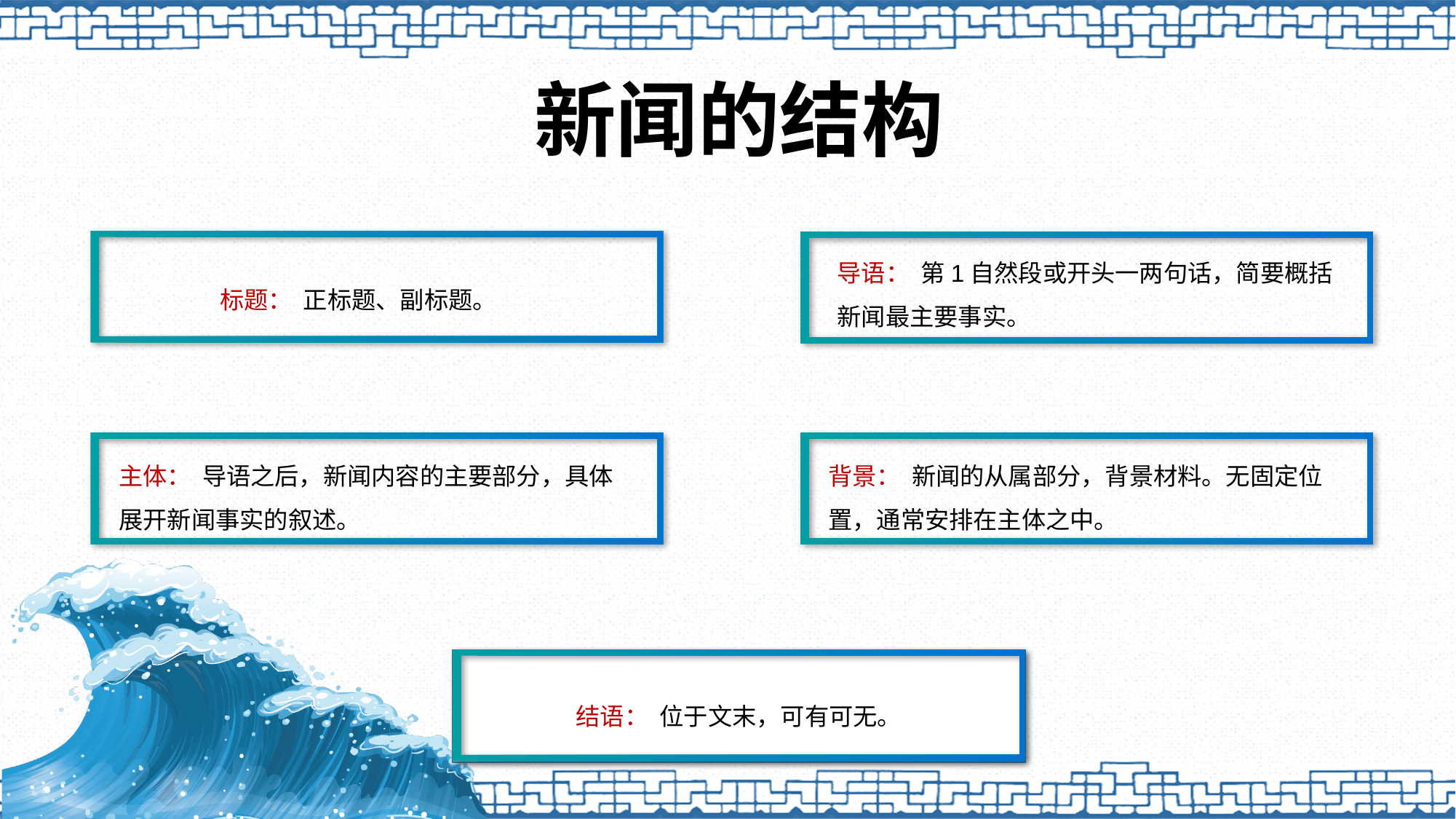

# 新闻的结构

导语：  第1自然段或开头一两句话，简要概括新闻最主要事实。
标题：  正标题、副标题。

主体：  导语之后，新闻内容的主要部分，具体展开新闻事实的叙述。
背景：  新闻的从属部分，背景材料。无固定位置，通常安排在主体之中。

结语：  位于文末，可有可无。